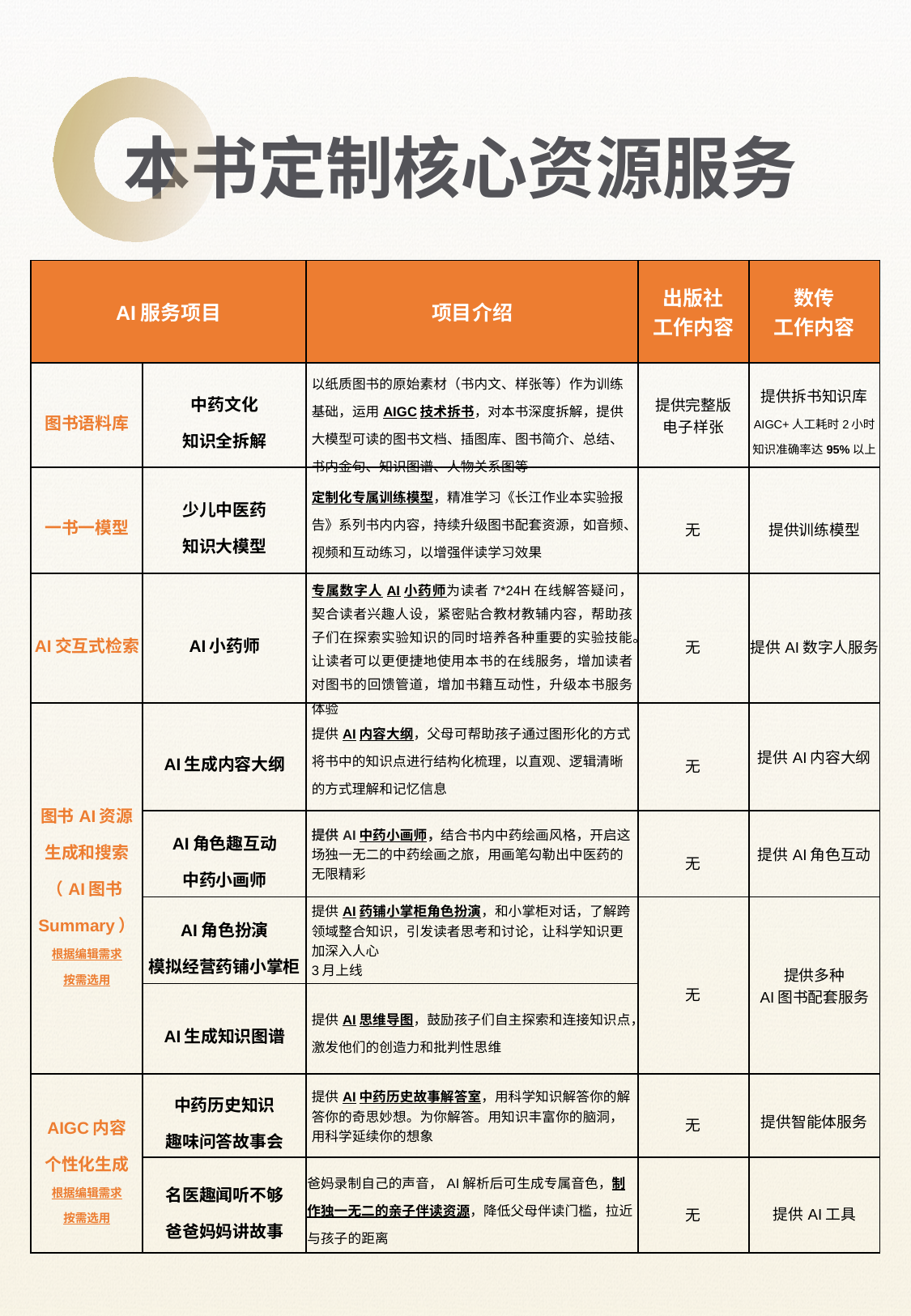

本书定制核心资源服务
| AI服务项目 |  | 项目介绍 | 出版社 工作内容 | 数传 工作内容 |
| --- | --- | --- | --- | --- |
| 图书语料库 | 中药文化 知识全拆解 | 以纸质图书的原始素材（书内文、样张等）作为训练基础，运用AIGC技术拆书，对本书深度拆解，提供大模型可读的图书文档、插图库、图书简介、总结、书内金句、知识图谱、人物关系图等 | 提供完整版 电子样张 | 提供拆书知识库 AIGC+人工耗时2小时 知识准确率达95%以上 |
| 一书一模型 | 少儿中医药 知识大模型 | 定制化专属训练模型，精准学习《长江作业本实验报告》系列书内内容，持续升级图书配套资源，如音频、视频和互动练习，以增强伴读学习效果 | 无 | 提供训练模型 |
| AI交互式检索 | AI小药师 | 专属数字人AI小药师为读者7\*24H在线解答疑问，契合读者兴趣人设，紧密贴合教材教辅内容，帮助孩子们在探索实验知识的同时培养各种重要的实验技能。 让读者可以更便捷地使用本书的在线服务，增加读者对图书的回馈管道，增加书籍互动性，升级本书服务体验 | 无 | 提供AI数字人服务 |
| 图书AI资源 生成和搜索 （AI图书Summary） 根据编辑需求 按需选用 | AI生成内容大纲 | 提供AI内容大纲，父母可帮助孩子通过图形化的方式将书中的知识点进行结构化梳理，以直观、逻辑清晰的方式理解和记忆信息 | 无 | 提供AI内容大纲 |
|  | AI角色趣互动 中药小画师 | 提供AI中药小画师，结合书内中药绘画风格，开启这场独一无二的中药绘画之旅，用画笔勾勒出中医药的无限精彩 | 无 | 提供AI角色互动 |
|  | AI角色扮演 模拟经营药铺小掌柜 | 提供AI药铺小掌柜角色扮演，和小掌柜对话，了解跨领域整合知识，引发读者思考和讨论，让科学知识更加深入人心 3月上线 | 无 | 提供多种 AI图书配套服务 |
|  | AI生成知识图谱 | 提供AI思维导图，鼓励孩子们自主探索和连接知识点，激发他们的创造力和批判性思维 |  |  |
| AIGC内容 个性化生成 根据编辑需求 按需选用 | 中药历史知识 趣味问答故事会 | 提供AI中药历史故事解答室，用科学知识解答你的解答你的奇思妙想。为你解答。用知识丰富你的脑洞，用科学延续你的想象 | 无 | 提供智能体服务 |
|  | 名医趣闻听不够 爸爸妈妈讲故事 | 爸妈录制自己的声音，AI解析后可生成专属音色，制作独一无二的亲子伴读资源，降低父母伴读门槛，拉近与孩子的距离 | 无 | 提供AI工具 |